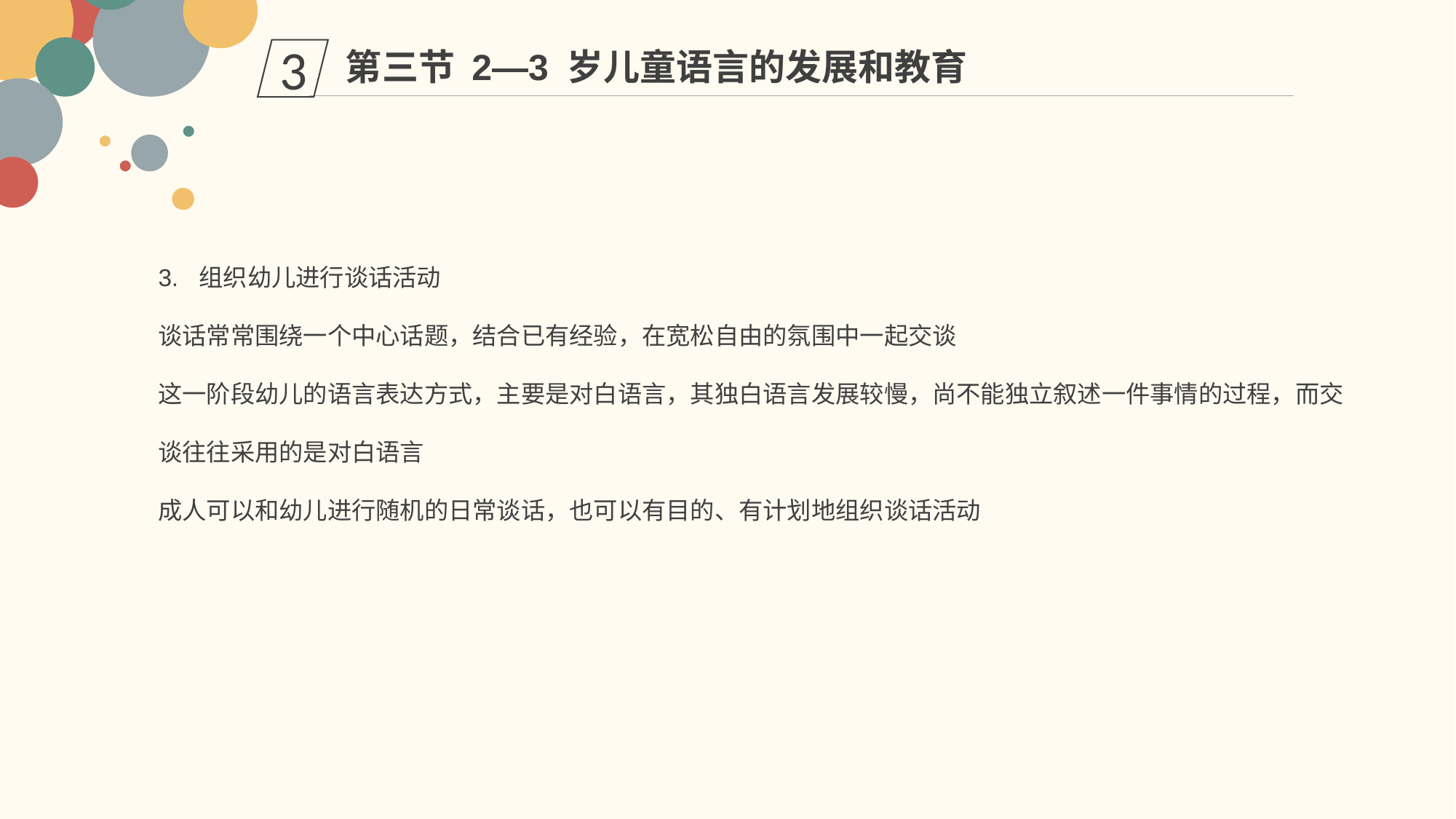

第三节 2—3 岁儿童语言的发展和教育
3
组织幼儿进行谈话活动
谈话常常围绕一个中心话题，结合已有经验，在宽松自由的氛围中一起交谈
这一阶段幼儿的语言表达方式，主要是对白语言，其独白语言发展较慢，尚不能独立叙述一件事情的过程，而交谈往往采用的是对白语言
成人可以和幼儿进行随机的日常谈话，也可以有目的、有计划地组织谈话活动